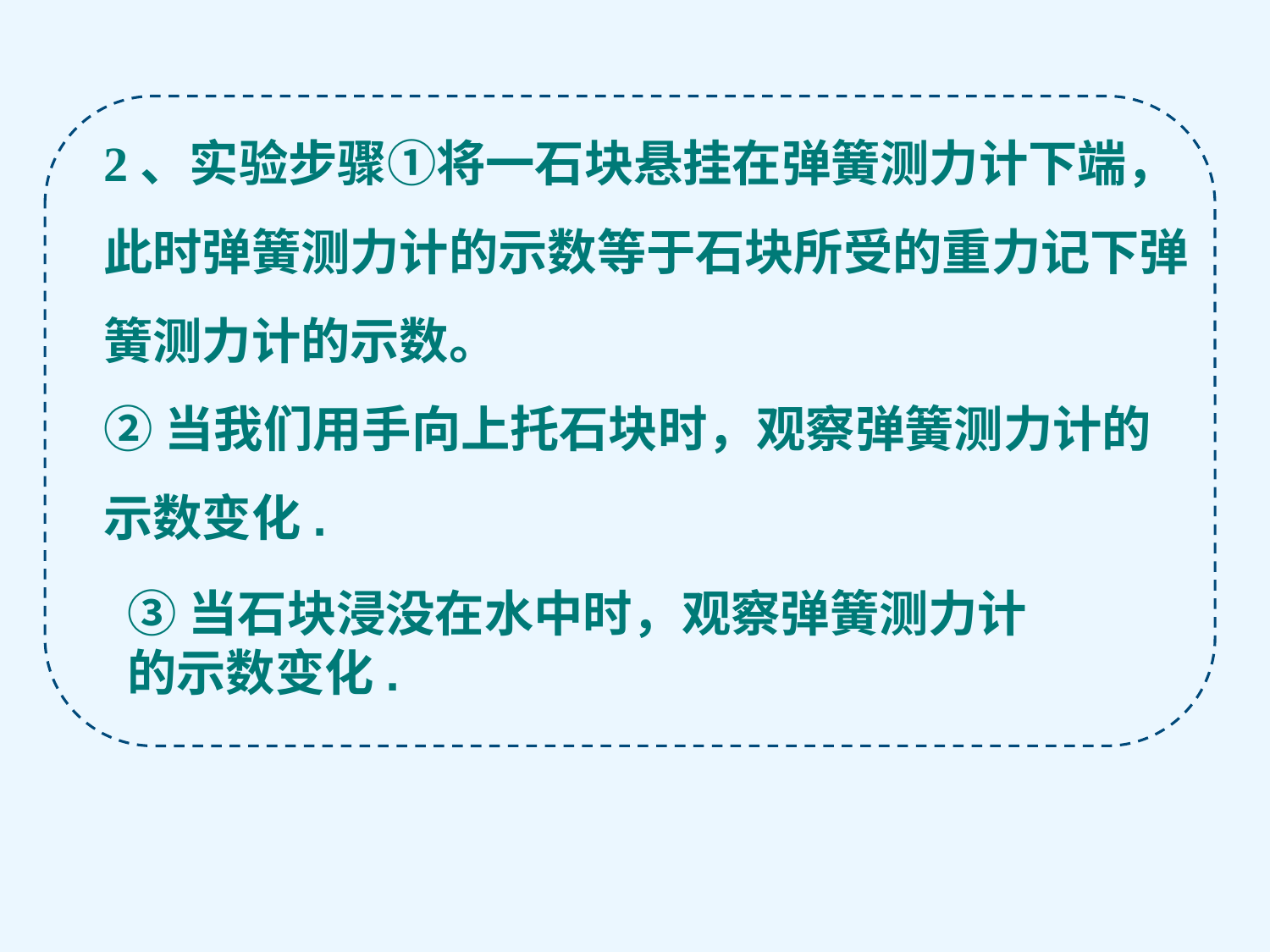

2、实验步骤①将一石块悬挂在弹簧测力计下端，此时弹簧测力计的示数等于石块所受的重力记下弹簧测力计的示数。
②当我们用手向上托石块时，观察弹簧测力计的示数变化.

③当石块浸没在水中时，观察弹簧测力计的示数变化.